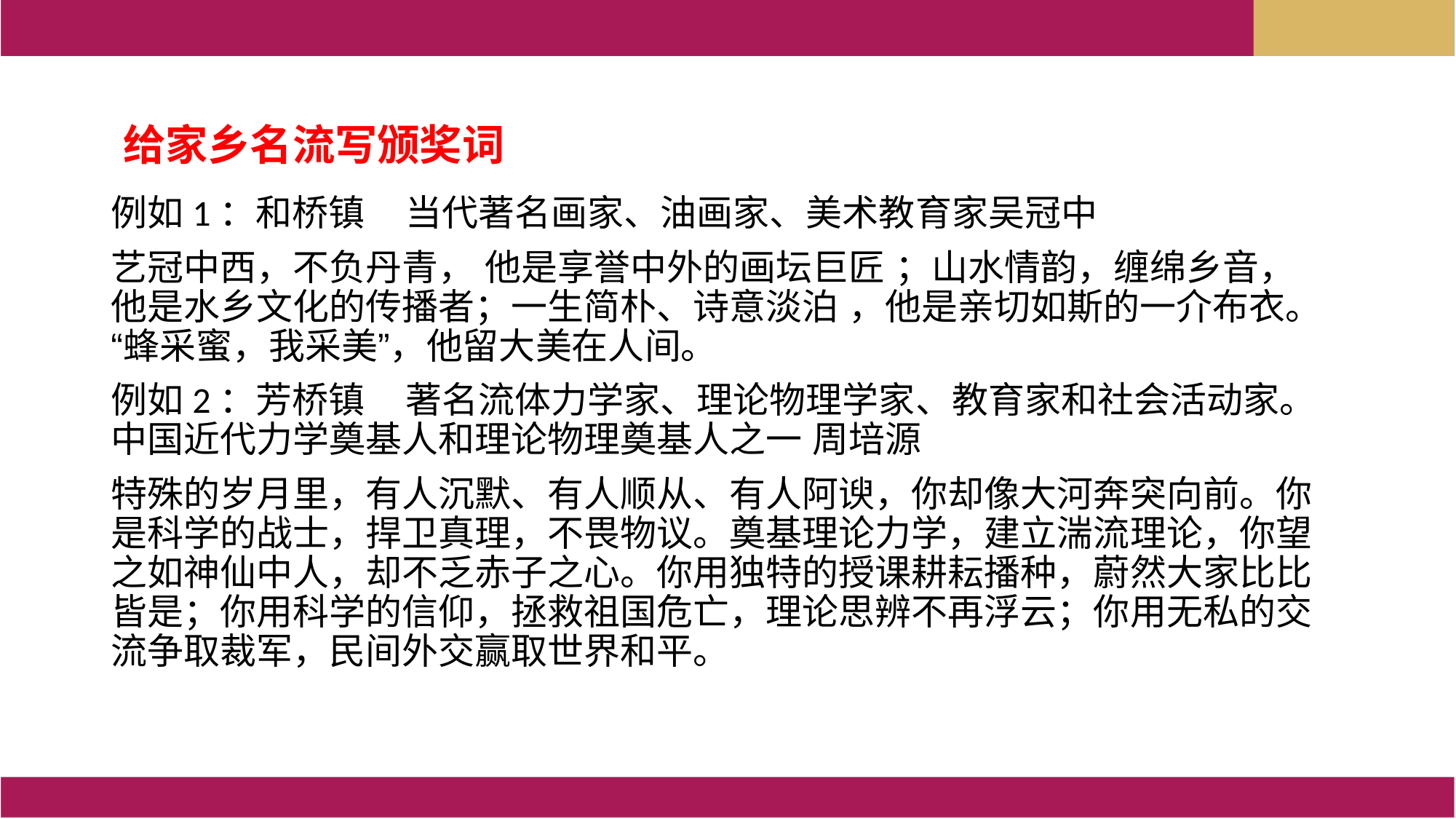

给家乡名流写颁奖词
例如1：和桥镇    当代著名画家、油画家、美术教育家吴冠中
艺冠中西，不负丹青， 他是享誉中外的画坛巨匠 ；山水情韵，缠绵乡音，他是水乡文化的传播者；一生简朴、诗意淡泊 ，他是亲切如斯的一介布衣。“蜂采蜜，我采美”，他留大美在人间。
例如2：芳桥镇    著名流体力学家、理论物理学家、教育家和社会活动家。中国近代力学奠基人和理论物理奠基人之一 周培源
特殊的岁月里，有人沉默、有人顺从、有人阿谀，你却像大河奔突向前。你是科学的战士，捍卫真理，不畏物议。奠基理论力学，建立湍流理论，你望之如神仙中人，却不乏赤子之心。你用独特的授课耕耘播种，蔚然大家比比皆是；你用科学的信仰，拯救祖国危亡，理论思辨不再浮云；你用无私的交流争取裁军，民间外交赢取世界和平。